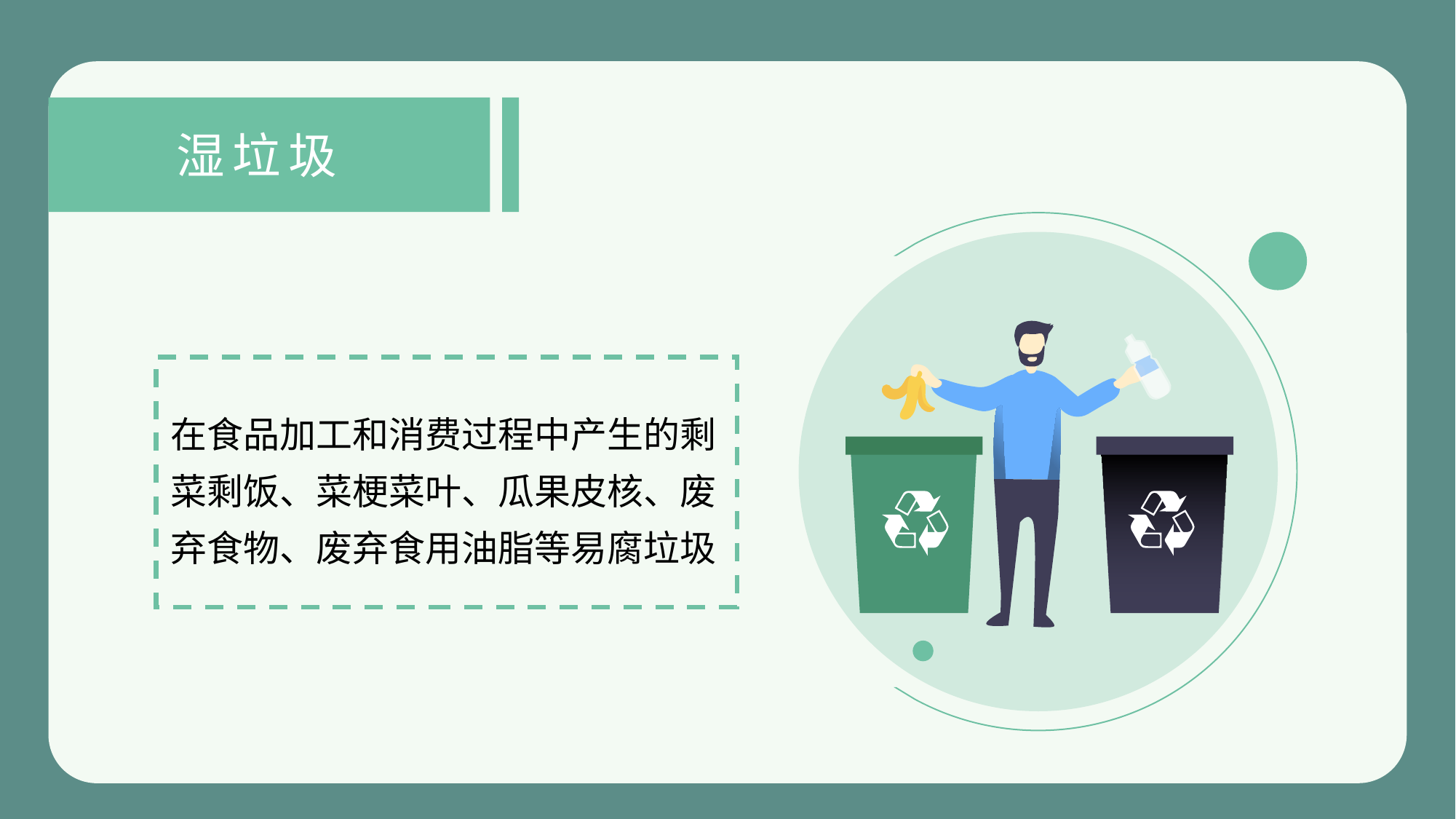

湿垃圾

在食品加工和消费过程中产生的剩菜剩饭、菜梗菜叶、瓜果皮核、废弃食物、废弃食用油脂等易腐垃圾